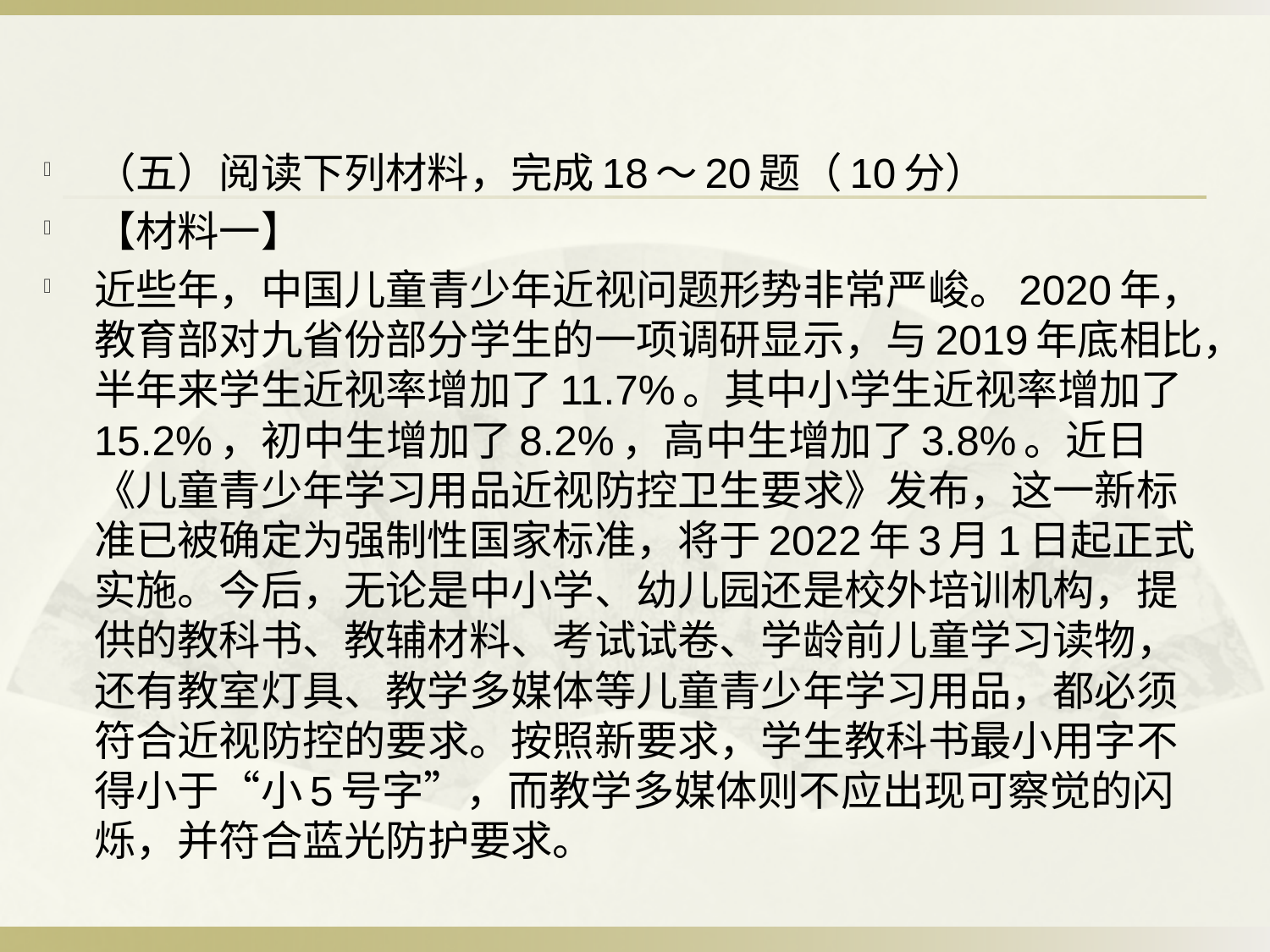

（五）阅读下列材料，完成18～20题（10分）
【材料一】
近些年，中国儿童青少年近视问题形势非常严峻。2020年，教育部对九省份部分学生的一项调研显示，与2019年底相比，半年来学生近视率增加了11.7%。其中小学生近视率增加了15.2%，初中生增加了8.2%，高中生增加了3.8%。近日《儿童青少年学习用品近视防控卫生要求》发布，这一新标准已被确定为强制性国家标准，将于2022年3月1日起正式实施。今后，无论是中小学、幼儿园还是校外培训机构，提供的教科书、教辅材料、考试试卷、学龄前儿童学习读物，还有教室灯具、教学多媒体等儿童青少年学习用品，都必须符合近视防控的要求。按照新要求，学生教科书最小用字不得小于“小5号字”，而教学多媒体则不应出现可察觉的闪烁，并符合蓝光防护要求。